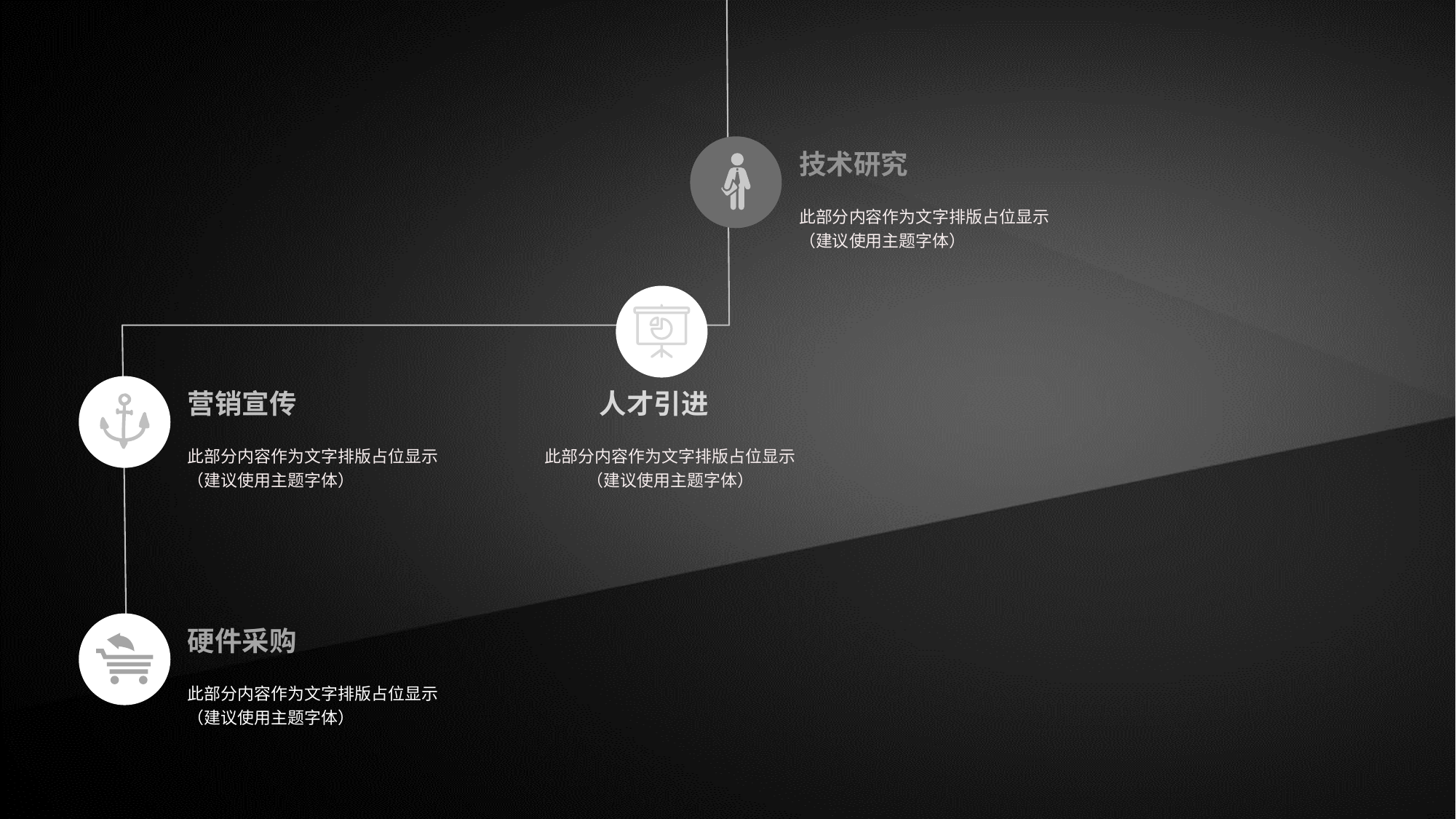

技术研究
此部分内容作为文字排版占位显示
（建议使用主题字体）

营销宣传
人才引进
此部分内容作为文字排版占位显示
（建议使用主题字体）
此部分内容作为文字排版占位显示
（建议使用主题字体）

硬件采购
此部分内容作为文字排版占位显示
（建议使用主题字体）